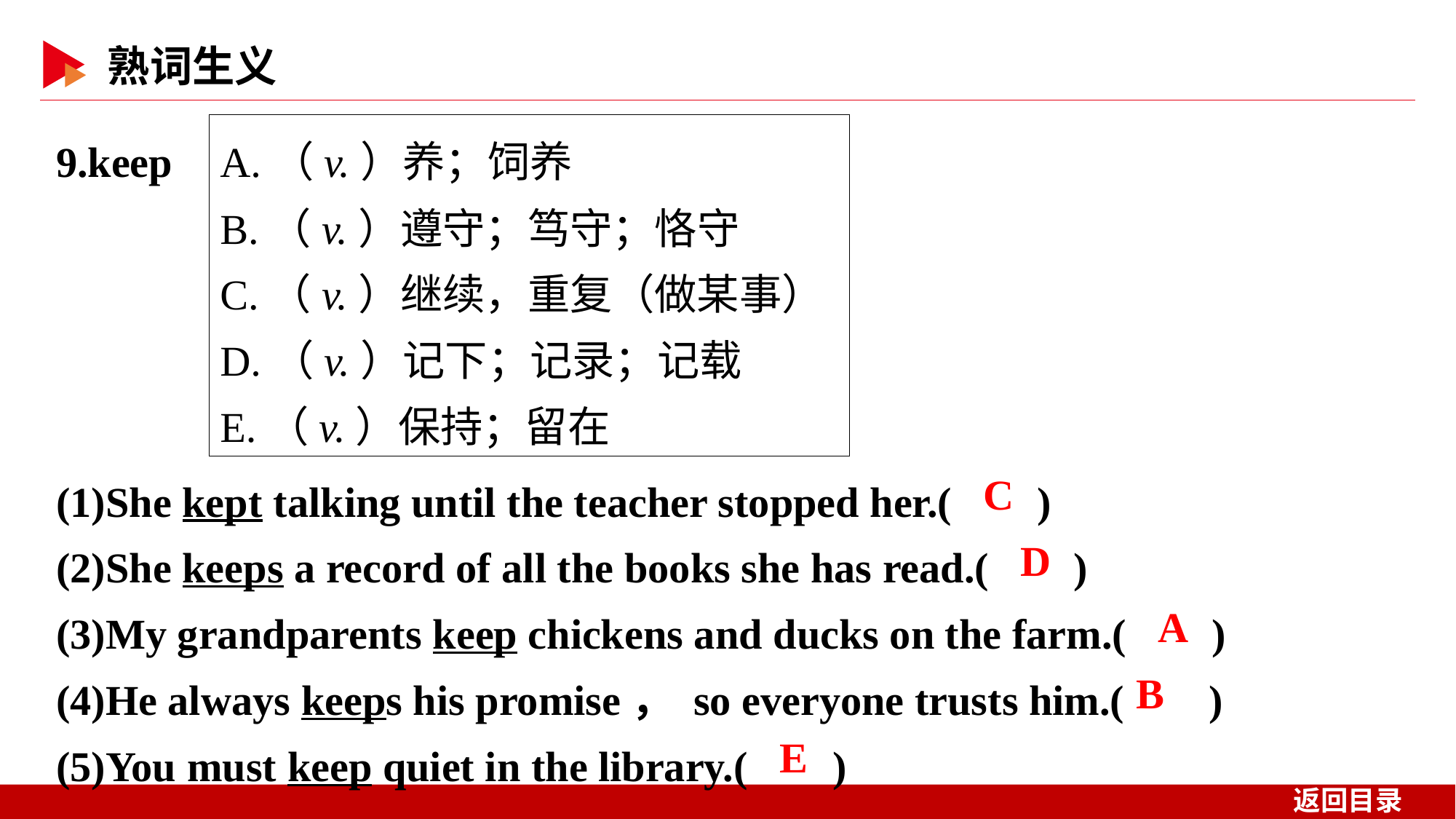

9.keep
A.（v.）养；饲养
B.（v.）遵守；笃守；恪守
C.（v.）继续，重复（做某事）
D.（v.）记下；记录；记载
E.（v.）保持；留在
(1)She kept talking until the teacher stopped her.(        )
(2)She keeps a record of all the books she has read.(        )
(3)My grandparents keep chickens and ducks on the farm.(        )
(4)He always keeps his promise， so everyone trusts him.(        )
(5)You must keep quiet in the library.(        )
   C
   D
   A
   B
E